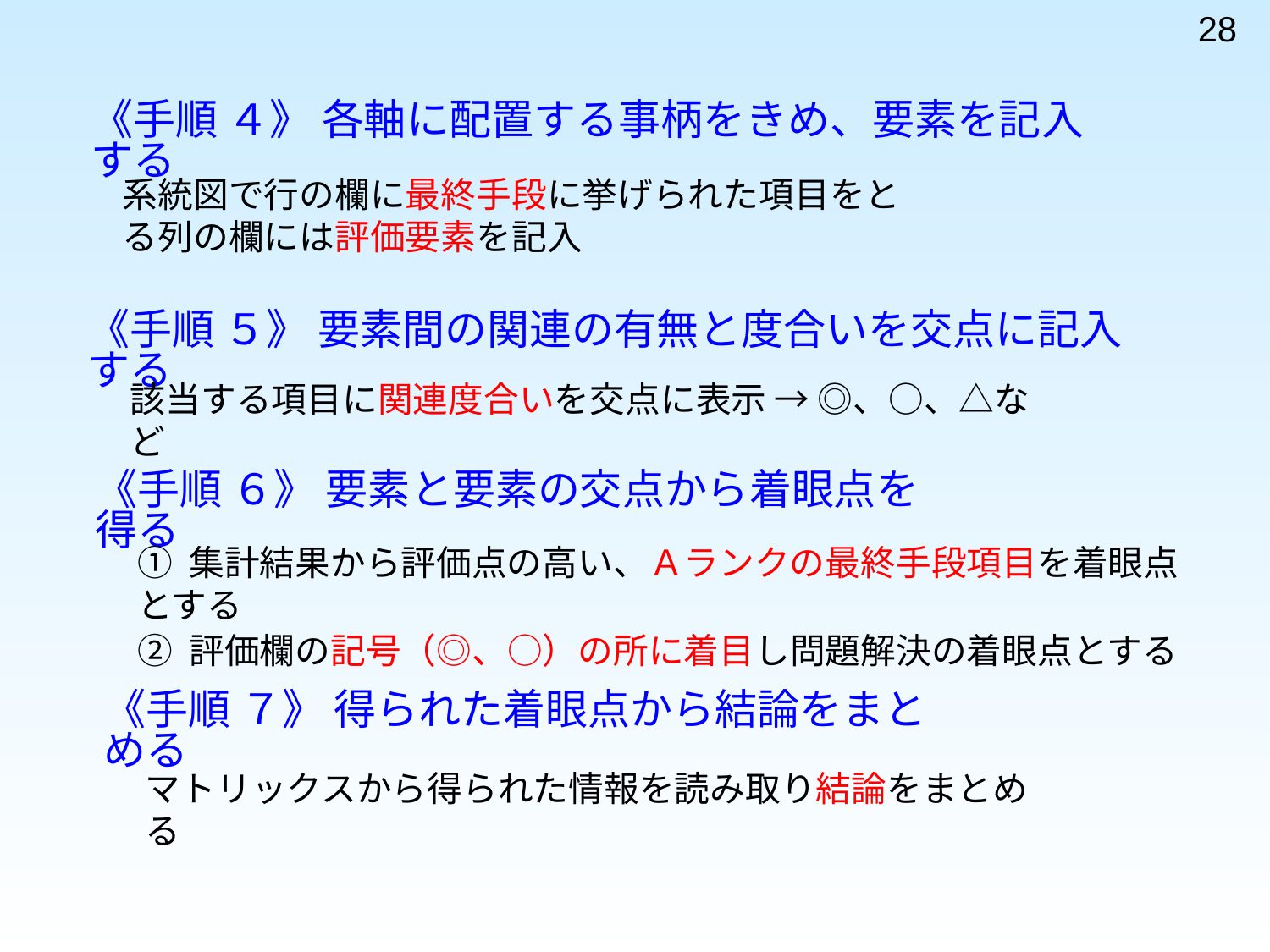

28
《手順 ４》 各軸に配置する事柄をきめ、要素を記入する
系統図で行の欄に最終手段に挙げられた項目をとる列の欄には評価要素を記入
《手順 ５》 要素間の関連の有無と度合いを交点に記入する
該当する項目に関連度合いを交点に表示 → ◎、○、△など
《手順 ６》 要素と要素の交点から着眼点を得る
① 集計結果から評価点の高い、Ａランクの最終手段項目を着眼点とする
② 評価欄の記号（◎、○）の所に着目し問題解決の着眼点とする
《手順 ７》 得られた着眼点から結論をまとめる
マトリックスから得られた情報を読み取り結論をまとめる